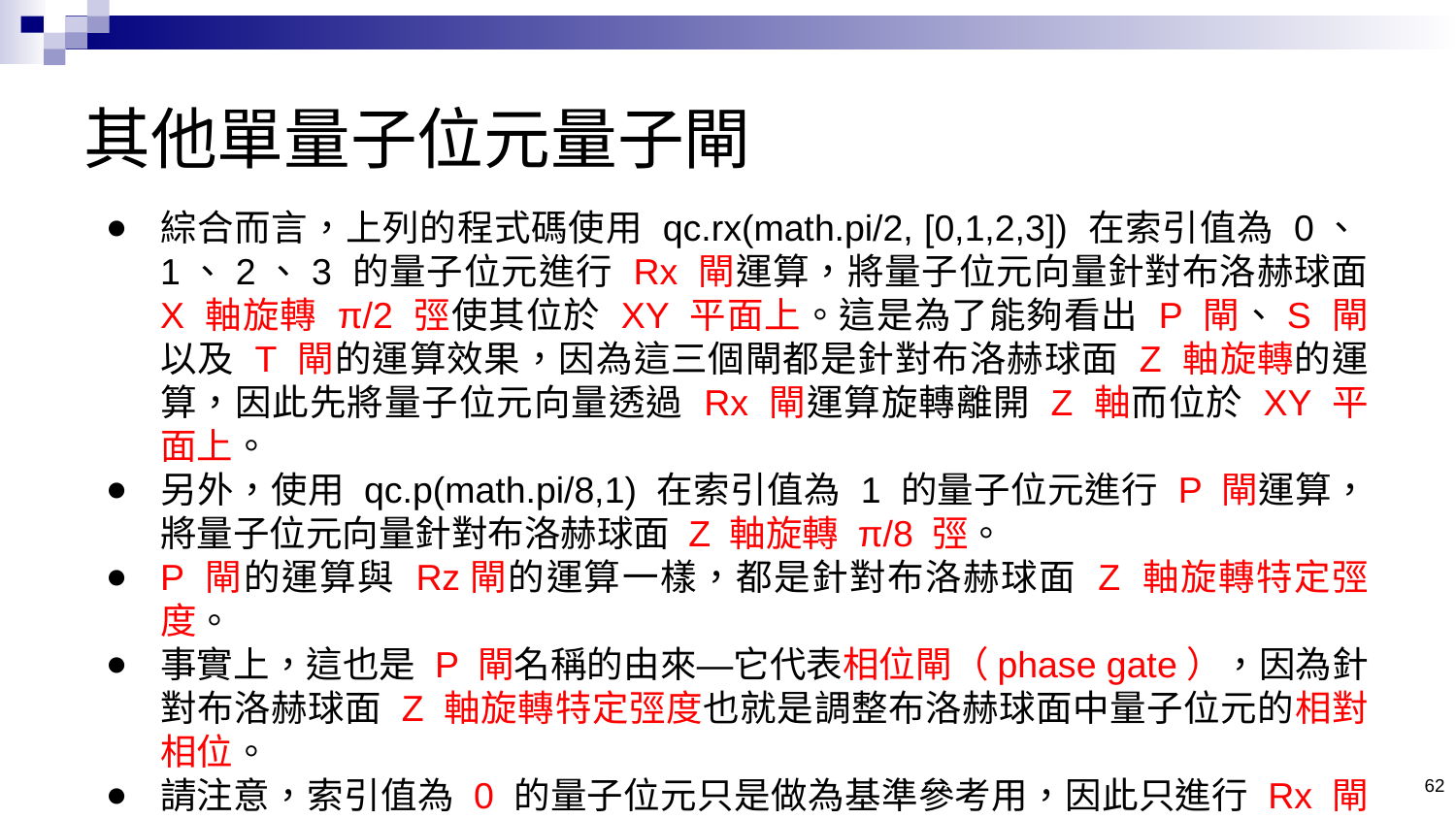

# 其他單量子位元量子閘
綜合而言，上列的程式碼使用 qc.rx(math.pi/2, [0,1,2,3]) 在索引值為 0、1、2、3 的量子位元進行 Rx 閘運算，將量子位元向量針對布洛赫球面 X 軸旋轉 π/2 弳使其位於 XY 平面上。這是為了能夠看出 P 閘、S 閘以及 T 閘的運算效果，因為這三個閘都是針對布洛赫球面 Z 軸旋轉的運算，因此先將量子位元向量透過 Rx 閘運算旋轉離開 Z 軸而位於 XY 平面上。
另外，使用 qc.p(math.pi/8,1) 在索引值為 1 的量子位元進行 P 閘運算，將量子位元向量針對布洛赫球面 Z 軸旋轉 π/8 弳。
P 閘的運算與 Rz閘的運算一樣，都是針對布洛赫球面 Z 軸旋轉特定弳度。
事實上，這也是 P 閘名稱的由來—它代表相位閘（phase gate），因為針對布洛赫球面 Z 軸旋轉特定弳度也就是調整布洛赫球面中量子位元的相對相位。
請注意，索引值為 0 的量子位元只是做為基準參考用，因此只進行 Rx 閘運算而未進行其他運算。

62